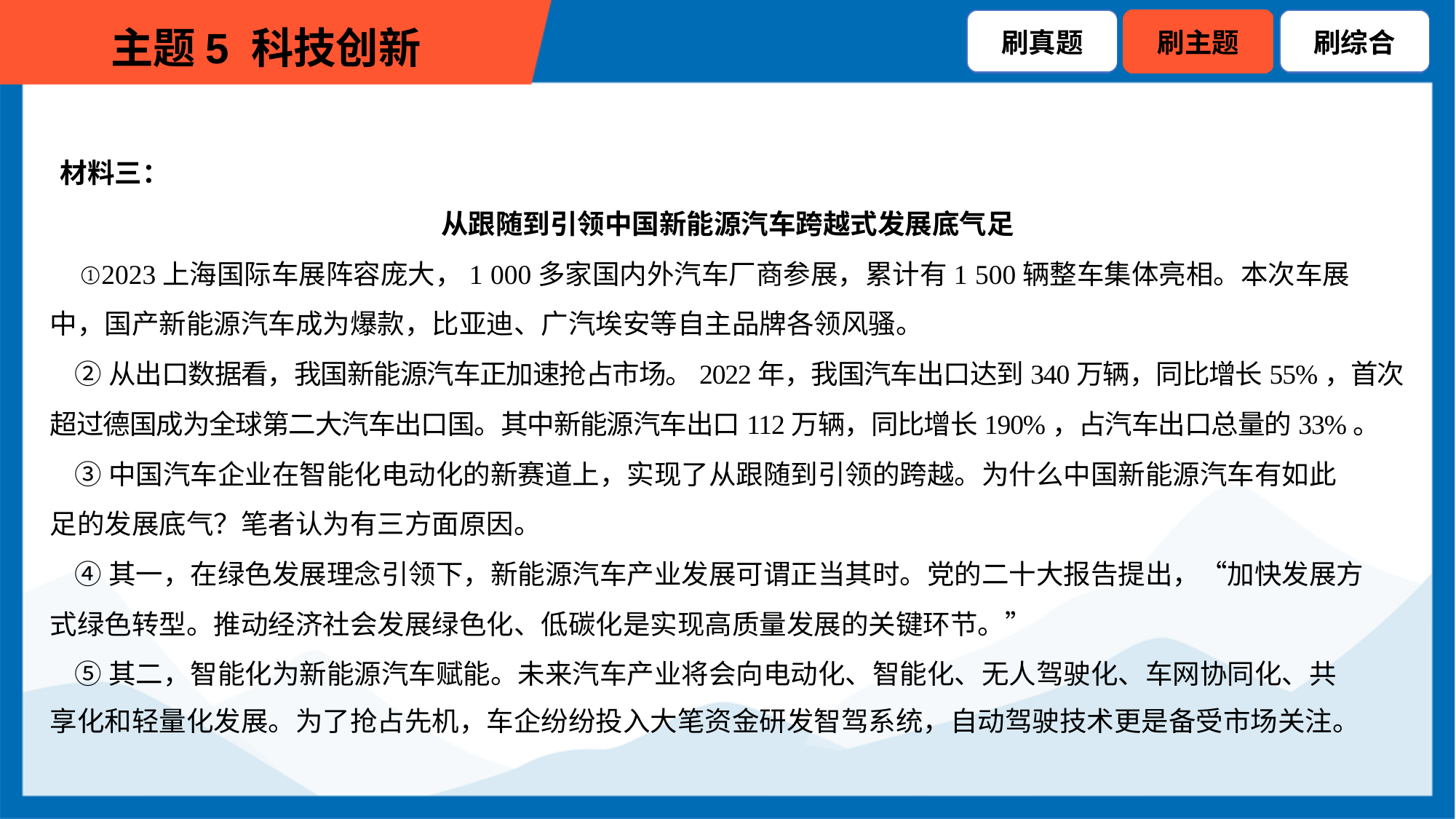

材料三：
从跟随到引领中国新能源汽车跨越式发展底气足
    ①2023上海国际车展阵容庞大，1 000多家国内外汽车厂商参展，累计有1 500辆整车集体亮相。本次车展
中，国产新能源汽车成为爆款，比亚迪、广汽埃安等自主品牌各领风骚。
    ②从出口数据看，我国新能源汽车正加速抢占市场。2022年，我国汽车出口达到340万辆，同比增长55%，首次
超过德国成为全球第二大汽车出口国。其中新能源汽车出口112万辆，同比增长190%，占汽车出口总量的33%。
    ③中国汽车企业在智能化电动化的新赛道上，实现了从跟随到引领的跨越。为什么中国新能源汽车有如此
足的发展底气？笔者认为有三方面原因。
    ④其一，在绿色发展理念引领下，新能源汽车产业发展可谓正当其时。党的二十大报告提出，“加快发展方
式绿色转型。推动经济社会发展绿色化、低碳化是实现高质量发展的关键环节。”
    ⑤其二，智能化为新能源汽车赋能。未来汽车产业将会向电动化、智能化、无人驾驶化、车网协同化、共
享化和轻量化发展。为了抢占先机，车企纷纷投入大笔资金研发智驾系统，自动驾驶技术更是备受市场关注。